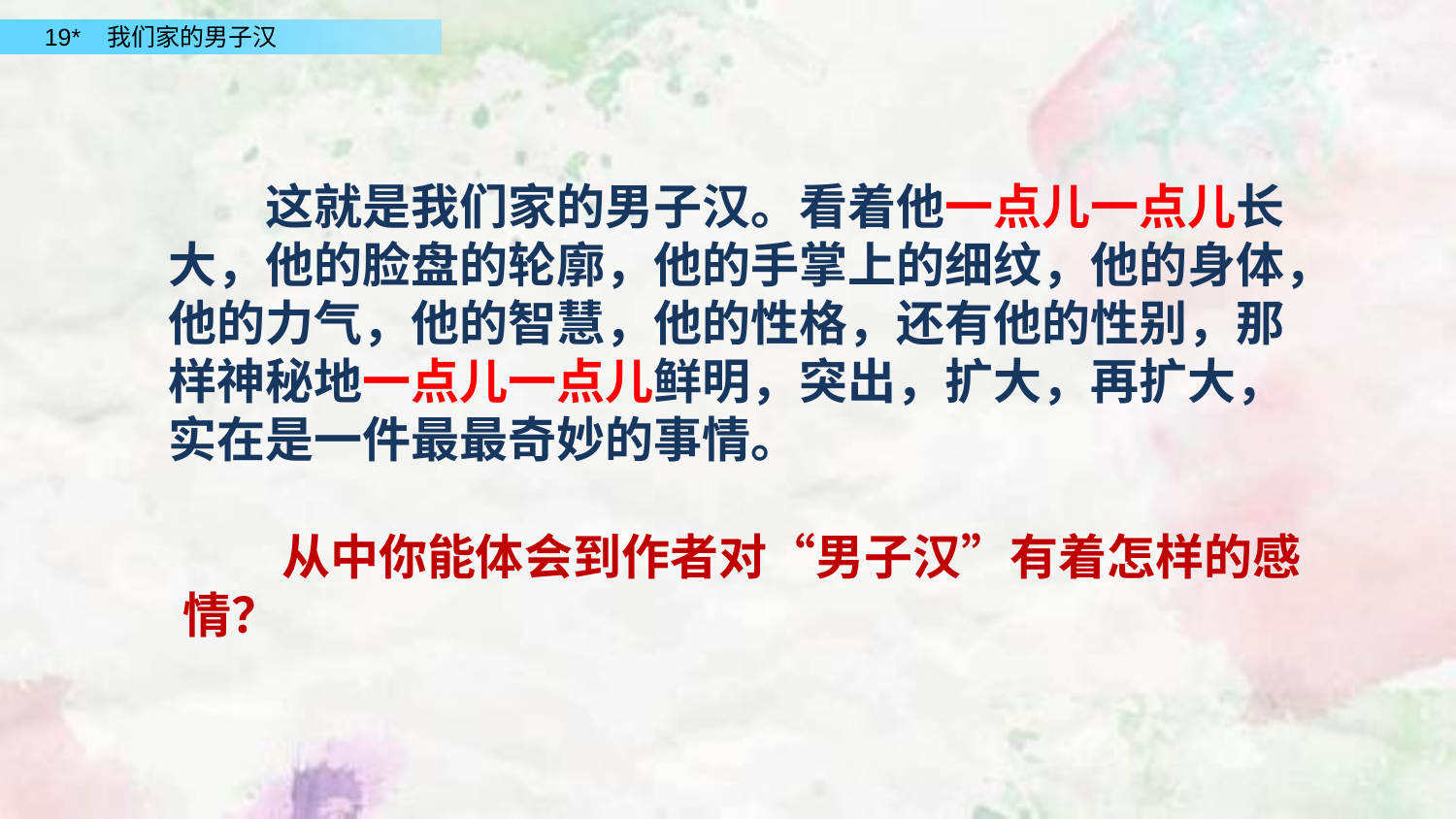

这就是我们家的男子汉。看着他一点儿一点儿长大，他的脸盘的轮廓，他的手掌上的细纹，他的身体，他的力气，他的智慧，他的性格，还有他的性别，那样神秘地一点儿一点儿鲜明，突出，扩大，再扩大，实在是一件最最奇妙的事情。
        从中你能体会到作者对“男子汉”有着怎样的感情？